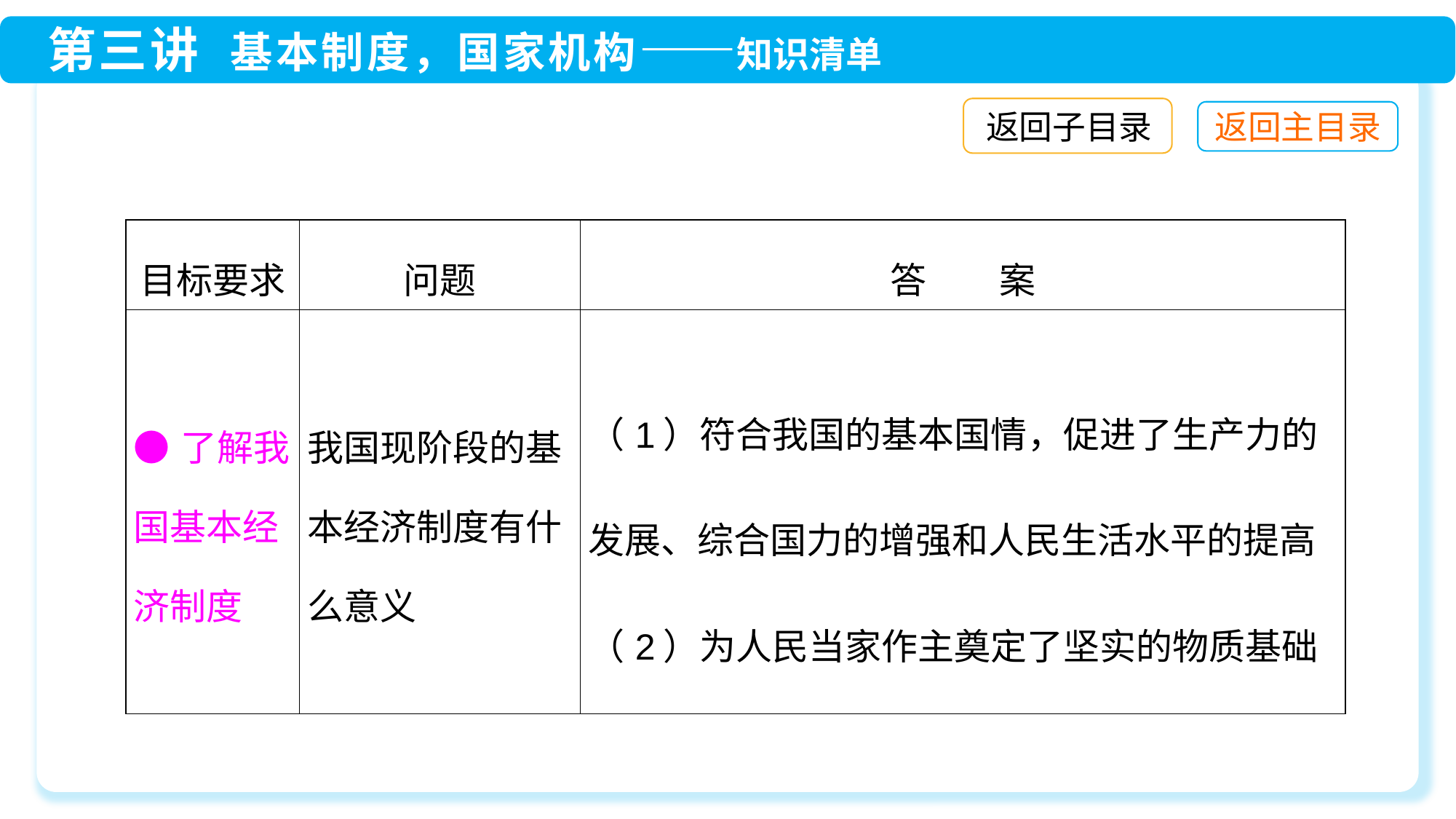

返回子目录
| 目标要求 | 问题 | 答　　案 |
| --- | --- | --- |
| ●了解我国基本经济制度 | 我国现阶段的基本经济制度有什么意义 | （1）符合我国的基本国情，促进了生产力的发展、综合国力的增强和人民生活水平的提高 （2）为人民当家作主奠定了坚实的物质基础 |